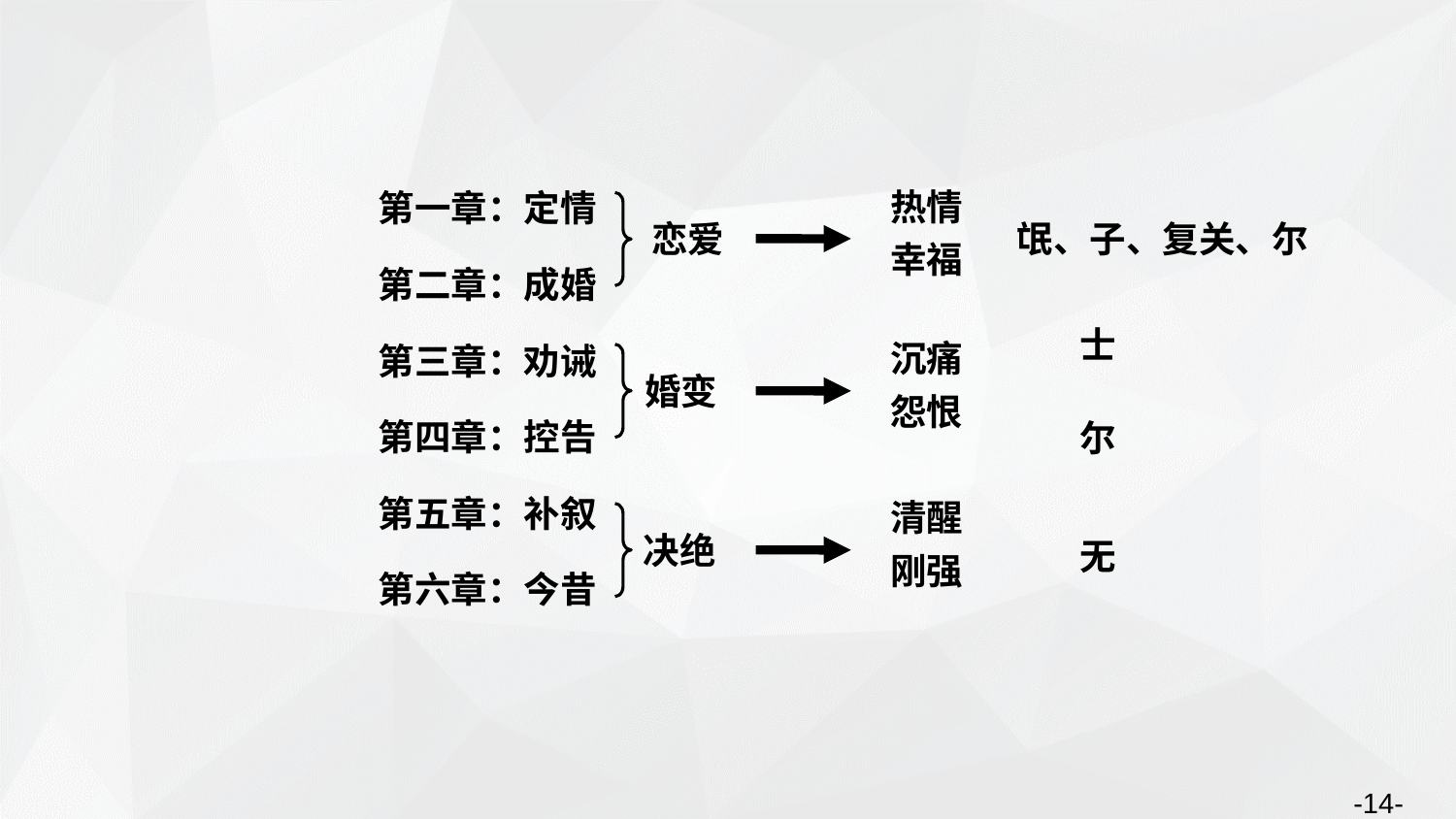

第一章：定情
第二章：成婚
第三章：劝诫
第四章：控告
第五章：补叙
第六章：今昔
热情
幸福

恋爱
氓、子、复关、尔
士
沉痛
怨恨

婚变
尔
清醒
刚强

决绝
无
-14-